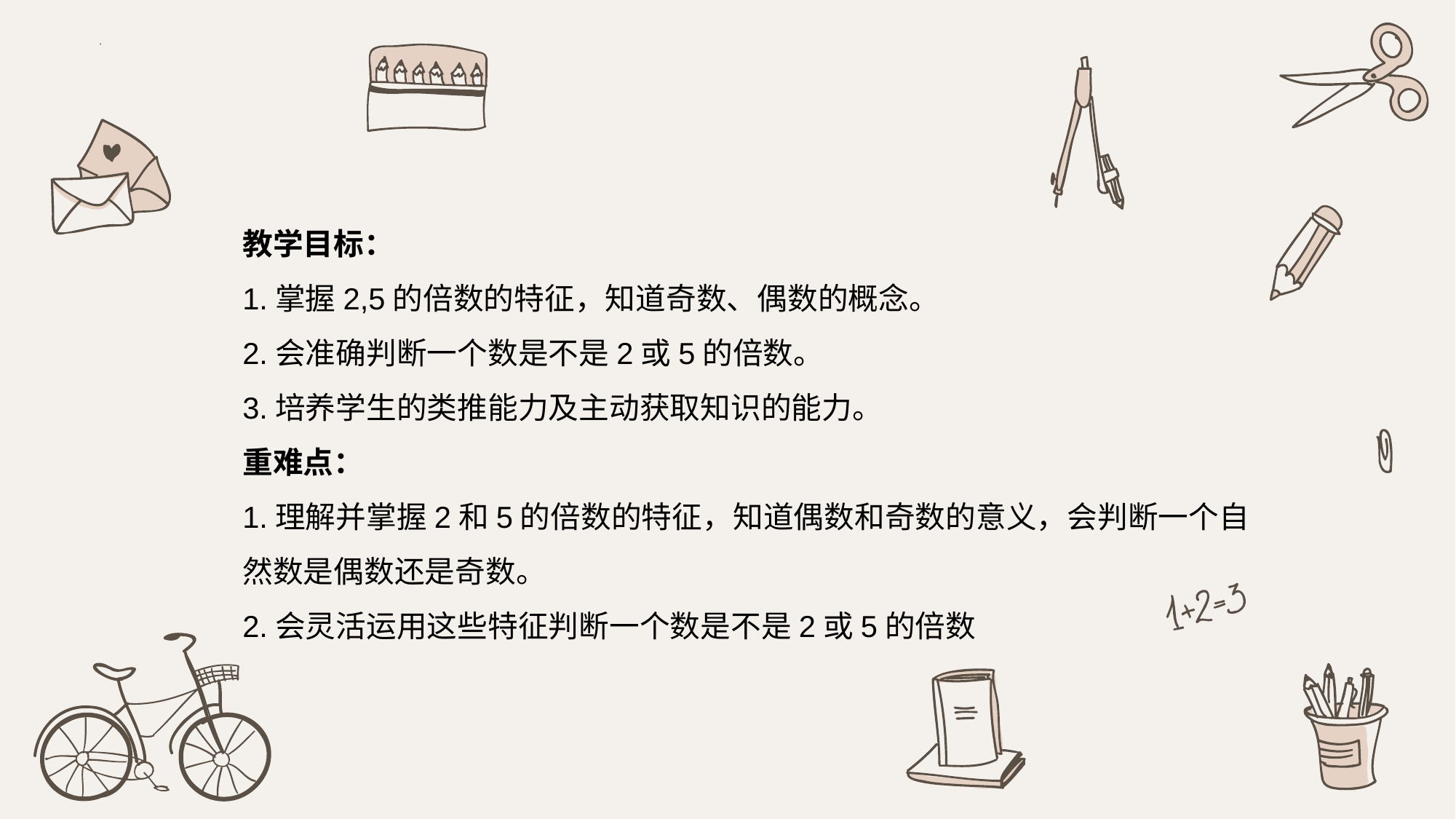

教学目标：
1.掌握2,5的倍数的特征，知道奇数、偶数的概念。
2.会准确判断一个数是不是2或5的倍数。
3.培养学生的类推能力及主动获取知识的能力。
重难点：
1.理解并掌握2和5的倍数的特征，知道偶数和奇数的意义，会判断一个自然数是偶数还是奇数。
2.会灵活运用这些特征判断一个数是不是2或5的倍数